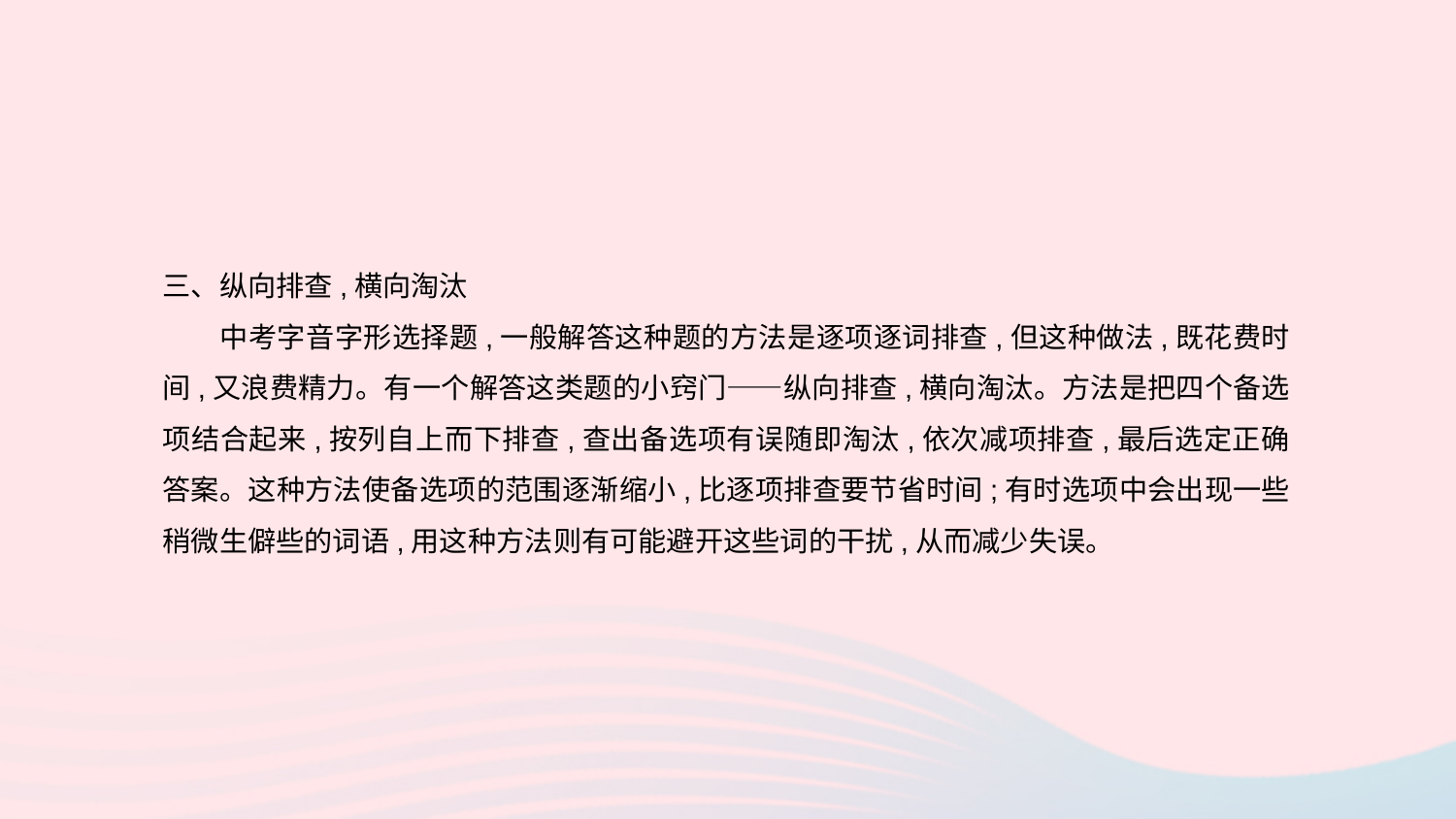

三、纵向排查,横向淘汰
　　中考字音字形选择题,一般解答这种题的方法是逐项逐词排查,但这种做法,既花费时间,又浪费精力。有一个解答这类题的小窍门——纵向排查,横向淘汰。方法是把四个备选项结合起来,按列自上而下排查,查出备选项有误随即淘汰,依次减项排查,最后选定正确答案。这种方法使备选项的范围逐渐缩小,比逐项排查要节省时间;有时选项中会出现一些稍微生僻些的词语,用这种方法则有可能避开这些词的干扰,从而减少失误。